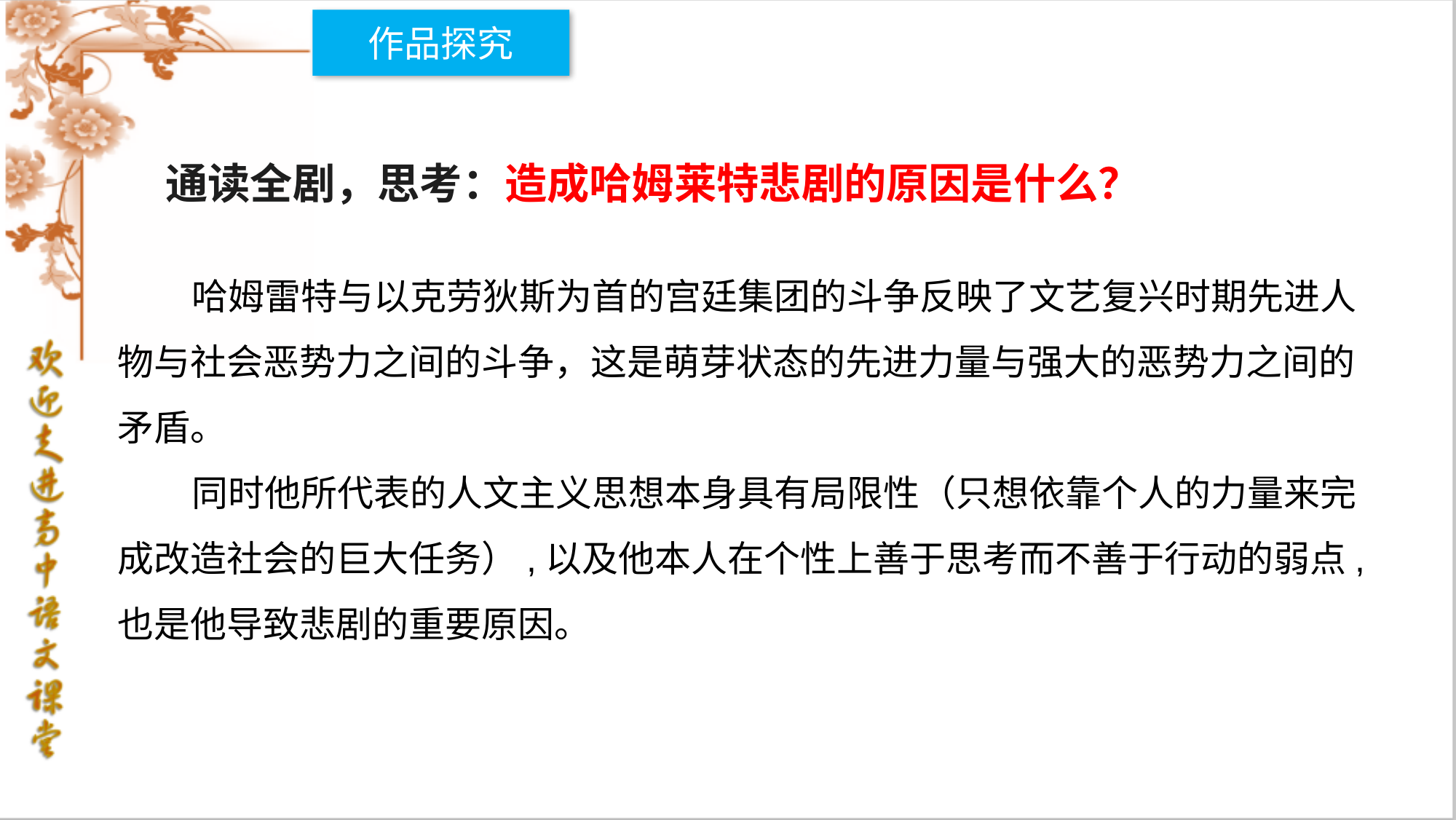

作品探究
通读全剧，思考：造成哈姆莱特悲剧的原因是什么？
        哈姆雷特与以克劳狄斯为首的宫廷集团的斗争反映了文艺复兴时期先进人物与社会恶势力之间的斗争，这是萌芽状态的先进力量与强大的恶势力之间的矛盾。
        同时他所代表的人文主义思想本身具有局限性（只想依靠个人的力量来完成改造社会的巨大任务）,以及他本人在个性上善于思考而不善于行动的弱点,也是他导致悲剧的重要原因。